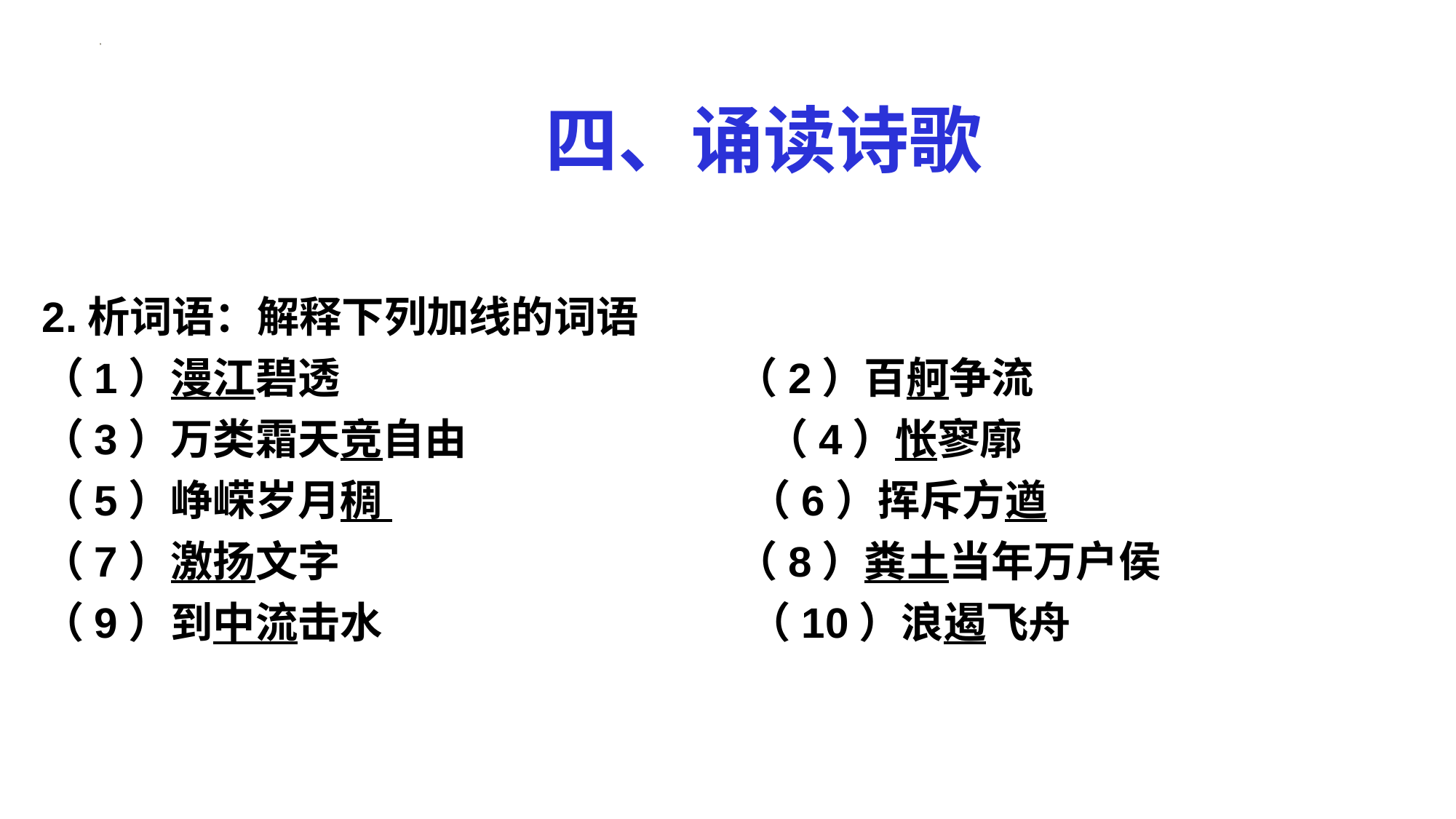

四、诵读诗歌
2.析词语：解释下列加线的词语
（1）漫江碧透                                         （2）百舸争流
（3）万类霜天竞自由                               （4）怅寥廓
（5）峥嵘岁月稠                                      （6）挥斥方遒
（7）激扬文字                                         （8）粪土当年万户侯
（9）到中流击水                                      （10）浪遏飞舟